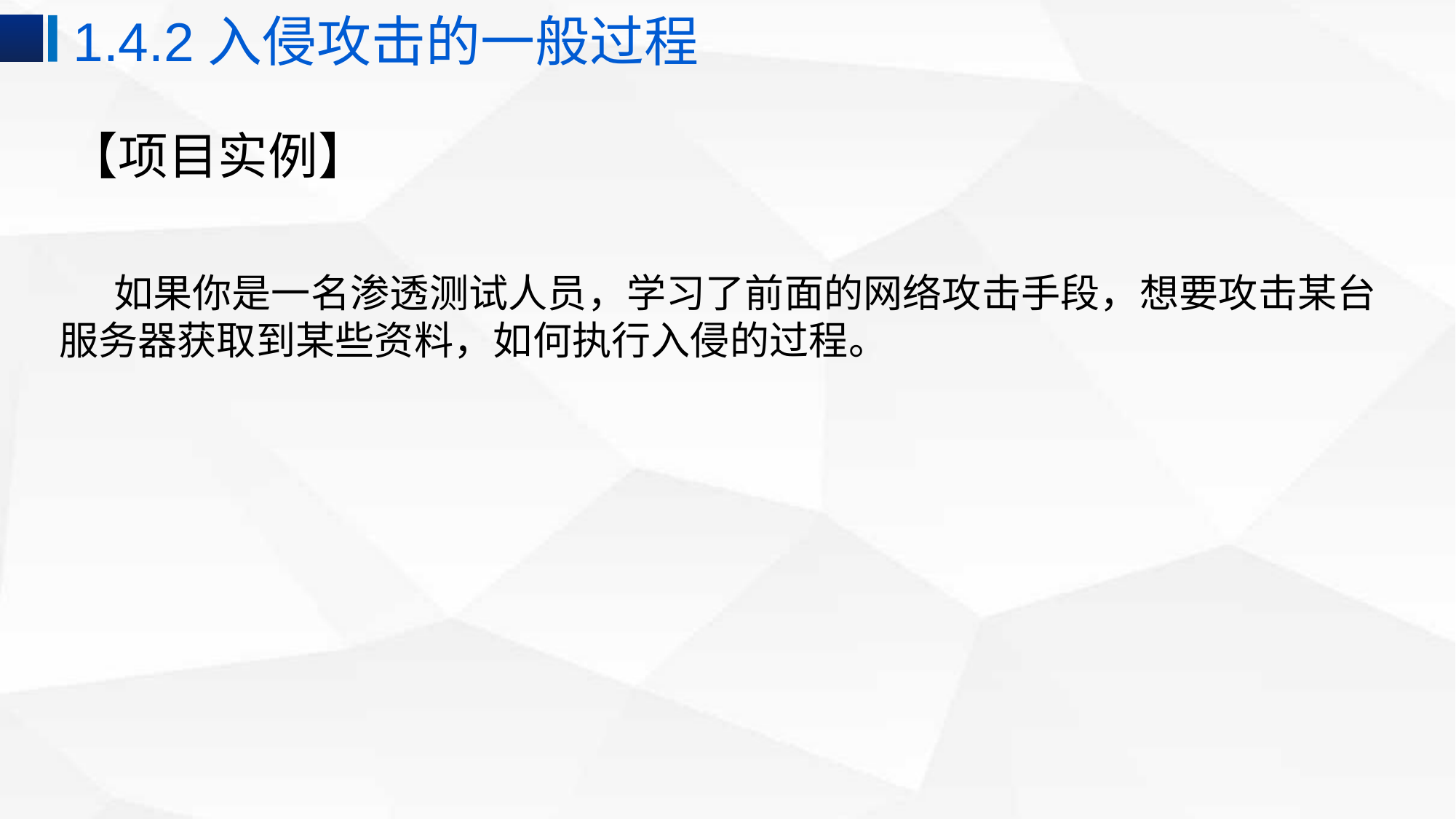

1.4.2入侵攻击的一般过程

# 【项目实例】
如果你是一名渗透测试人员，学习了前面的网络攻击手段，想要攻击某台服务器获取到某些资料，如何执行入侵的过程。